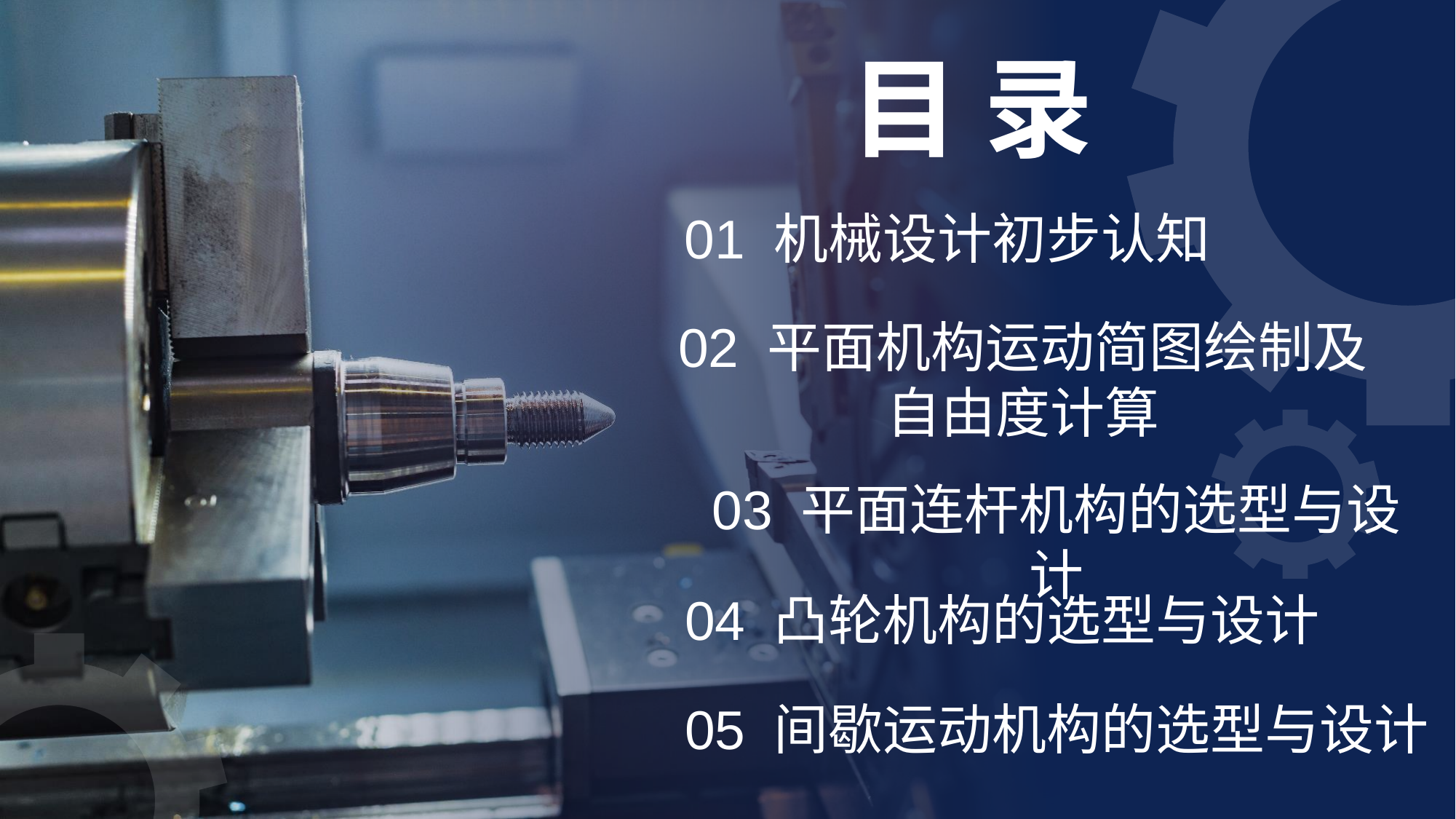

目 录
01 机械设计初步认知
02 平面机构运动简图绘制及自由度计算
03 平面连杆机构的选型与设计
04 凸轮机构的选型与设计
05 间歇运动机构的选型与设计